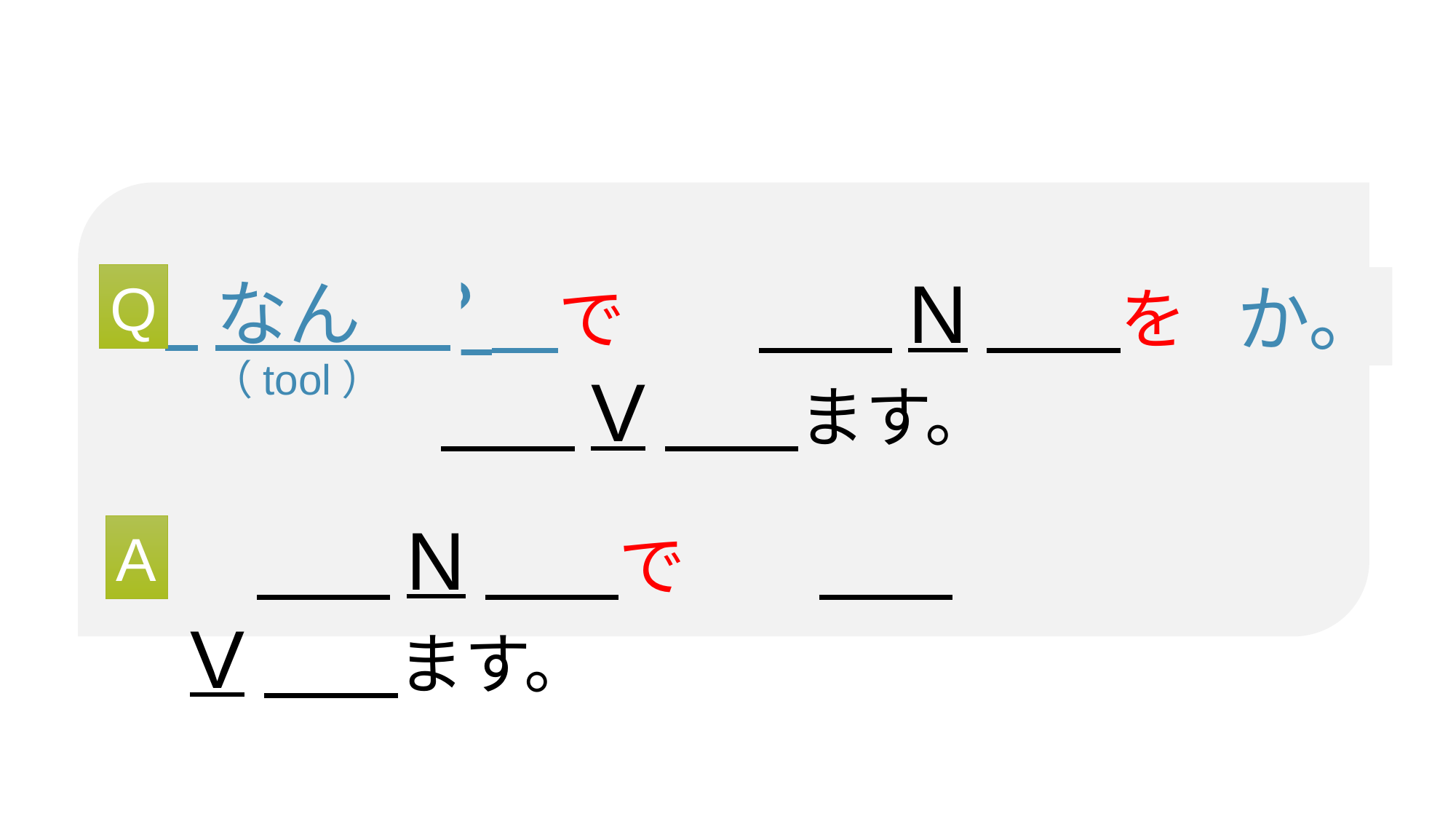

？？？　で　　　　N　　を　　　　V　　ます。
   なん
Q
か。
（tool）
　　　N　　で　　　　V　　ます。
A